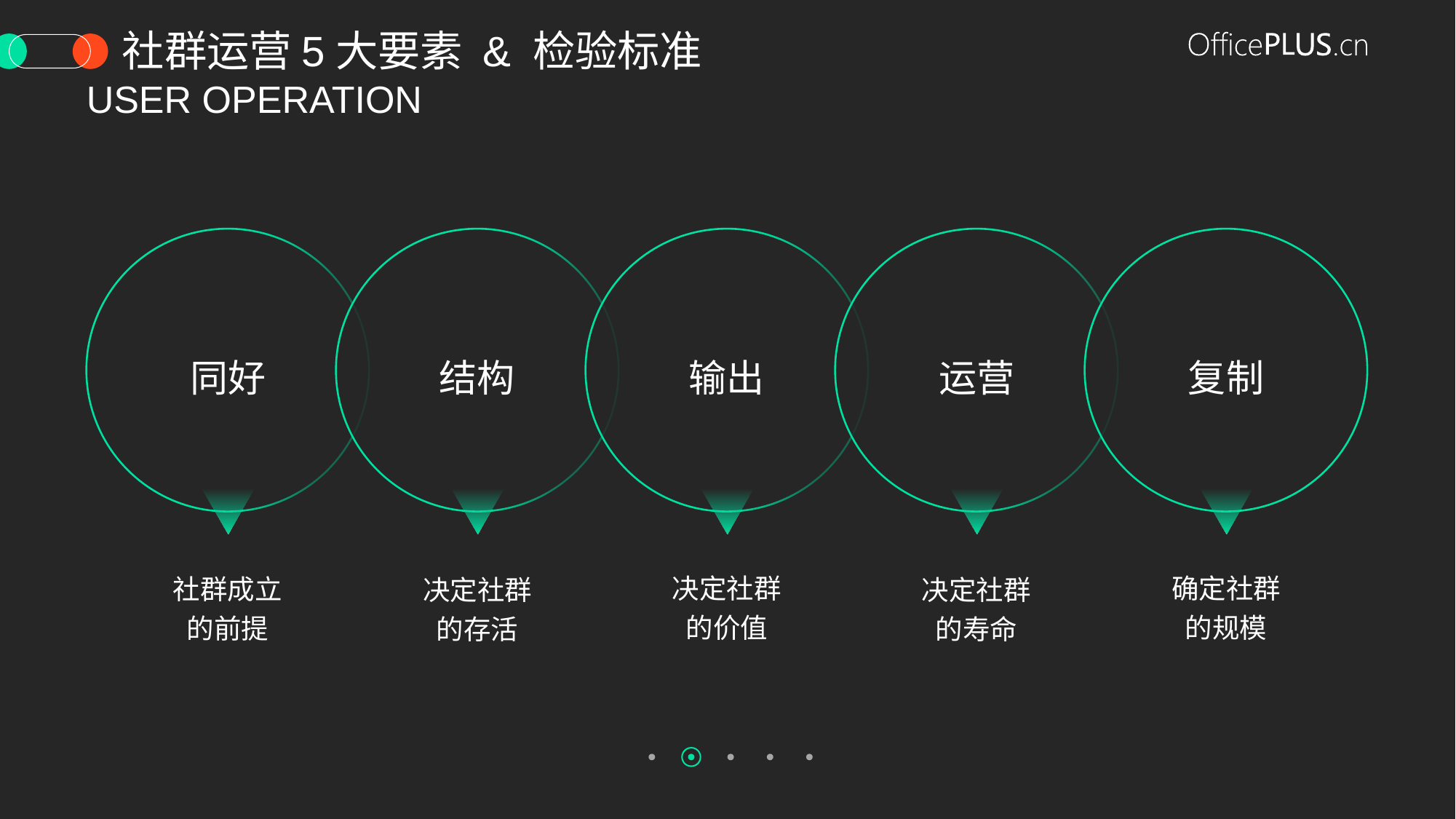

社群运营5大要素 & 检验标准
User operation

Interest
同好
Structure
结构
Output
输出
Operate
运营
Copy
复制

决定社群
的价值
确定社群
的规模
社群成立
的前提
决定社群
的存活
决定社群
的寿命